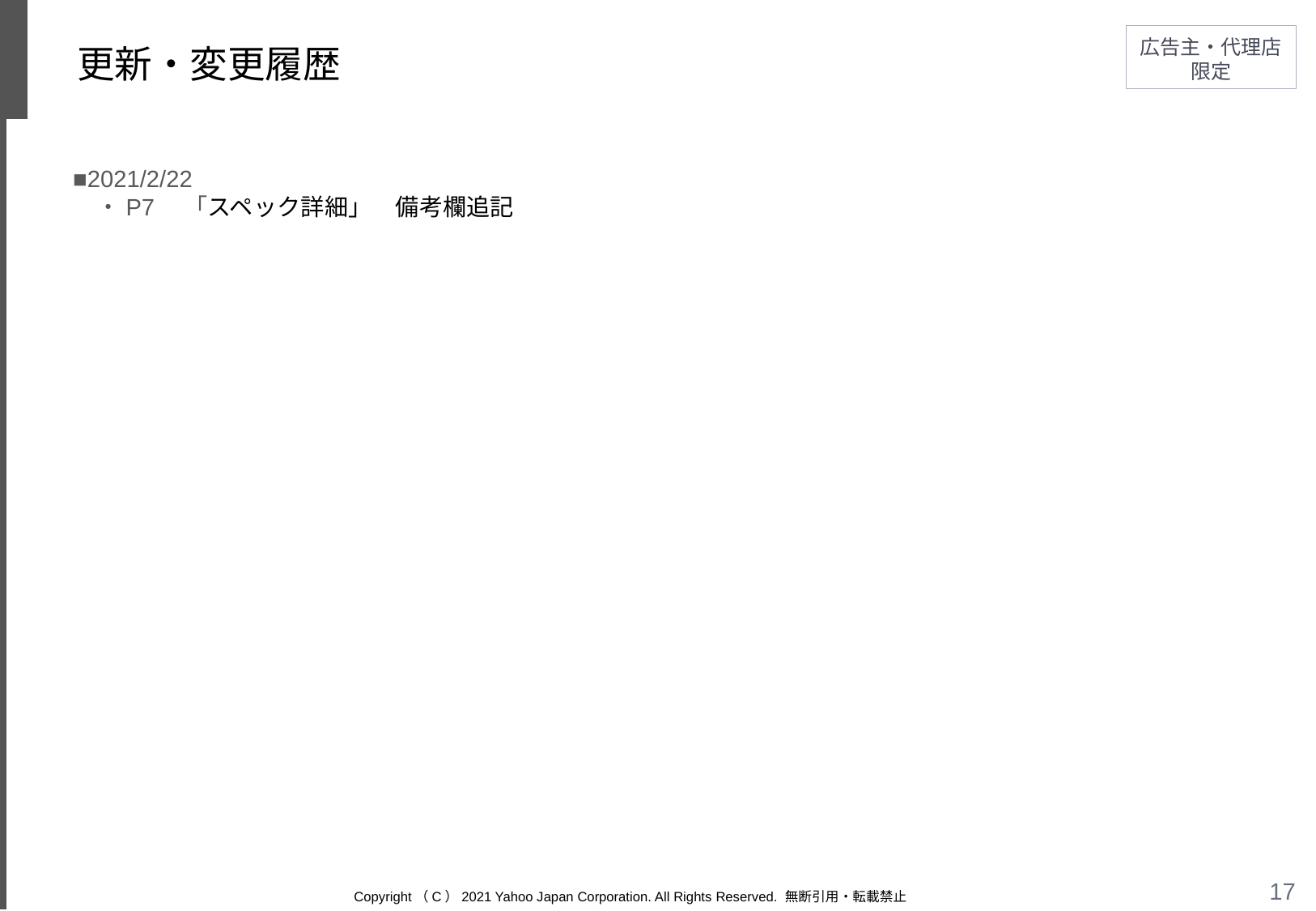

# 更新・変更履歴
■2021/2/22
　・P7　「スペック詳細」　備考欄追記

Copyright（C）2021 Yahoo Japan Corporation. All Rights Reserved. 無断引用・転載禁止